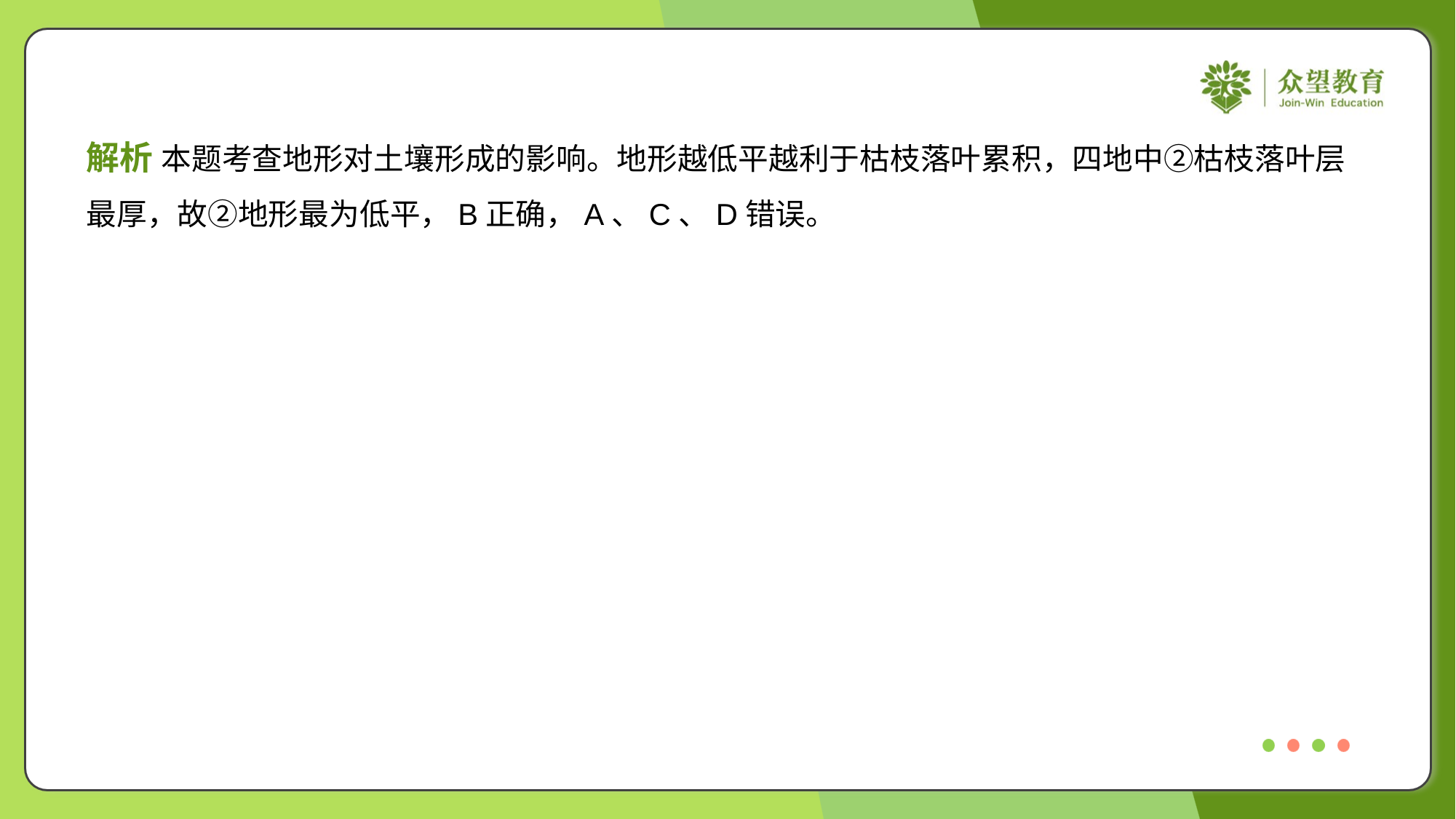

解析 本题考查地形对土壤形成的影响。地形越低平越利于枯枝落叶累积，四地中②枯枝落叶层
最厚，故②地形最为低平，B正确，A、C、D错误。